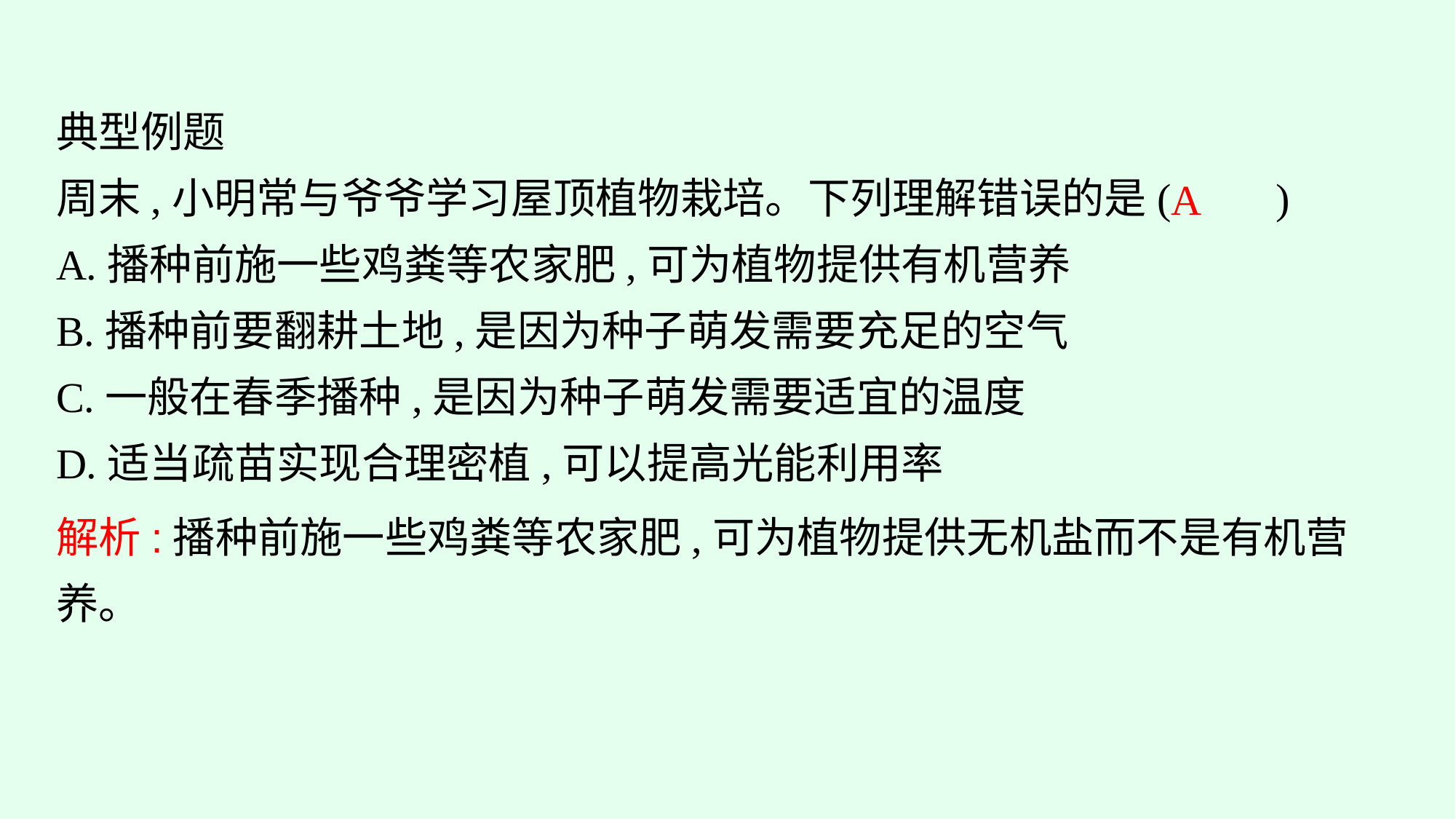

典型例题
周末,小明常与爷爷学习屋顶植物栽培。下列理解错误的是(　　)
A.播种前施一些鸡粪等农家肥,可为植物提供有机营养
B.播种前要翻耕土地,是因为种子萌发需要充足的空气
C.一般在春季播种,是因为种子萌发需要适宜的温度
D.适当疏苗实现合理密植,可以提高光能利用率
A
解析:播种前施一些鸡粪等农家肥,可为植物提供无机盐而不是有机营养。